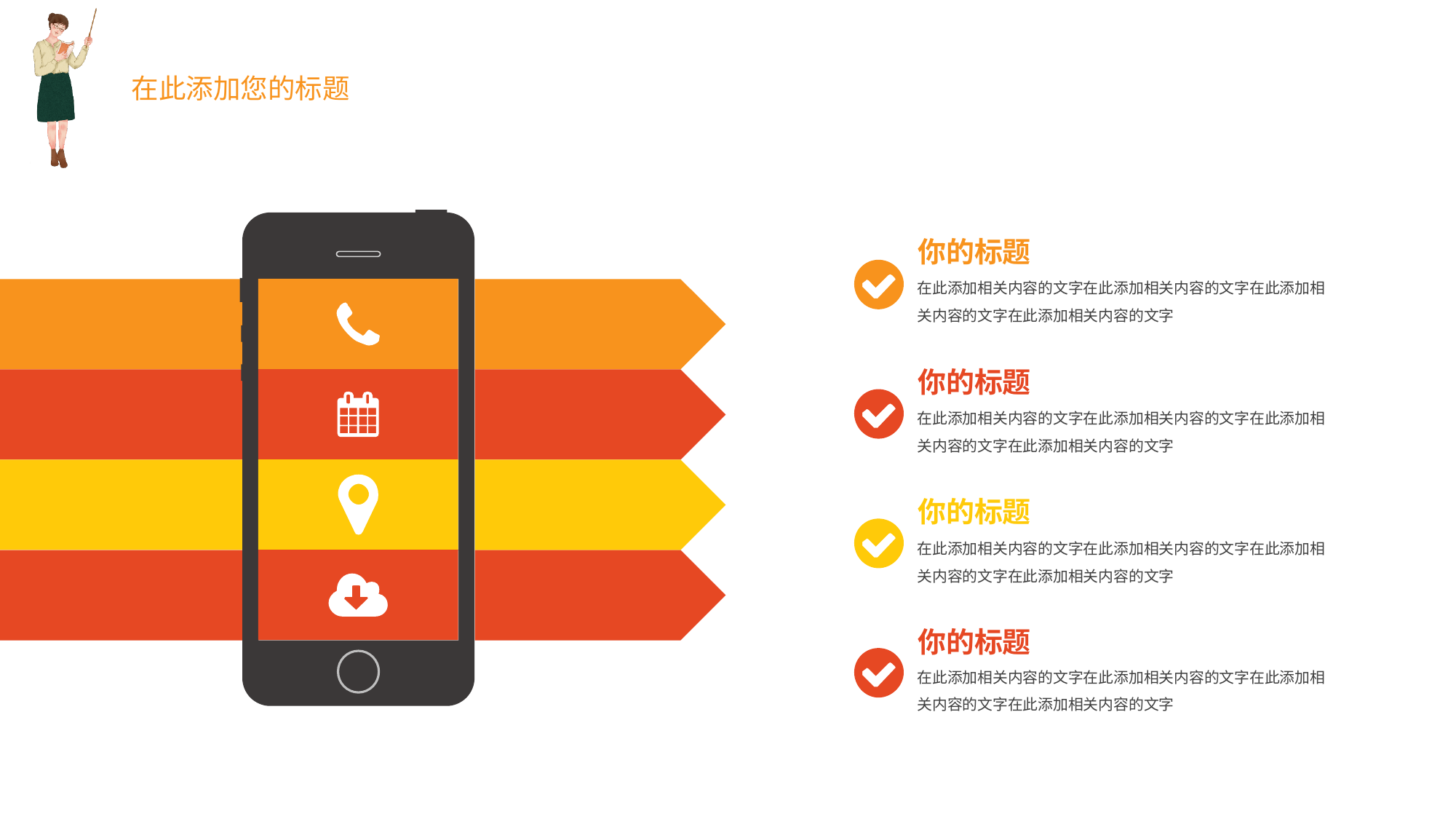

你的标题
在此添加相关内容的文字在此添加相关内容的文字在此添加相关内容的文字在此添加相关内容的文字

你的标题
在此添加相关内容的文字在此添加相关内容的文字在此添加相关内容的文字在此添加相关内容的文字

你的标题
在此添加相关内容的文字在此添加相关内容的文字在此添加相关内容的文字在此添加相关内容的文字

你的标题
在此添加相关内容的文字在此添加相关内容的文字在此添加相关内容的文字在此添加相关内容的文字